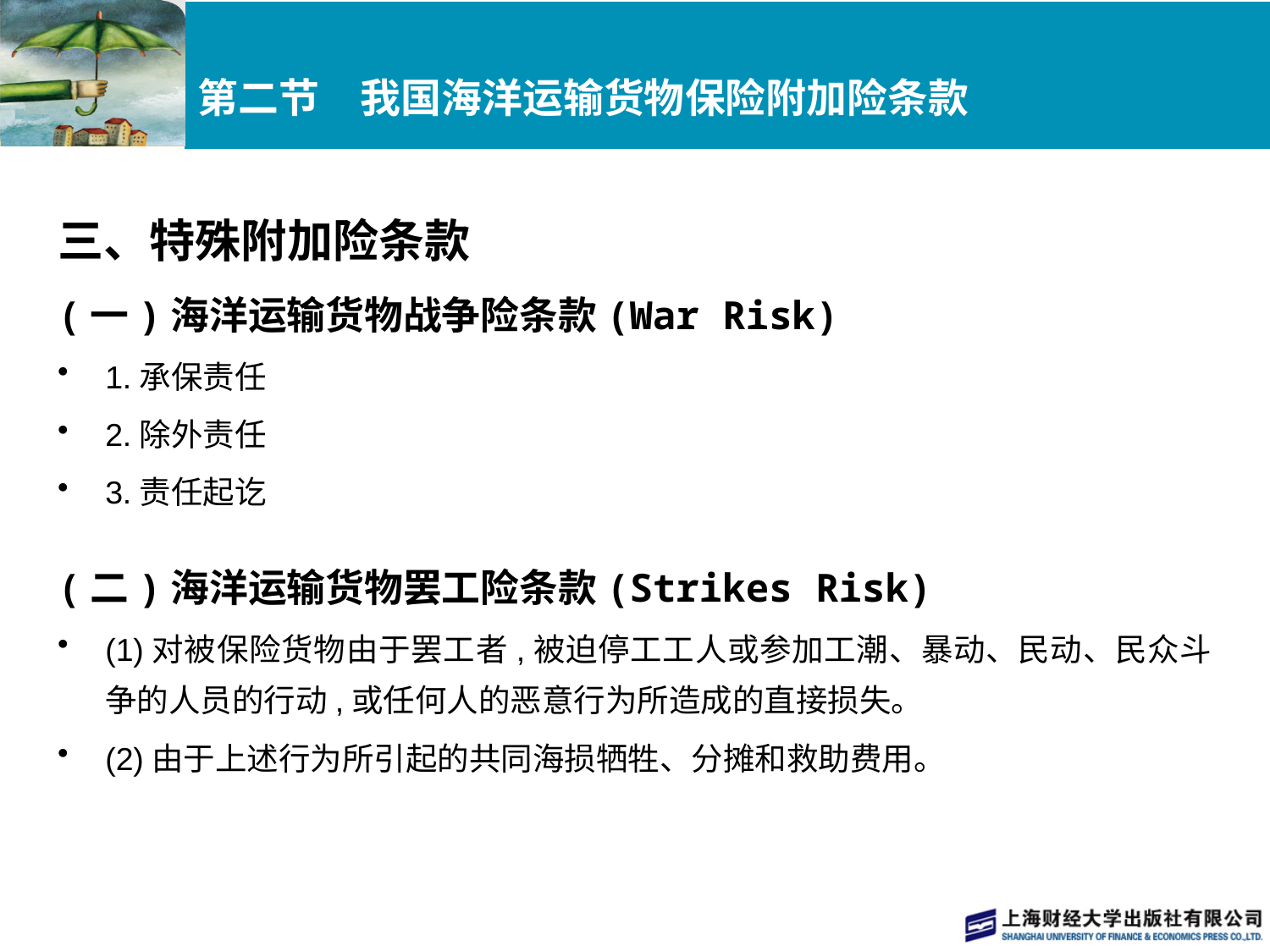

# 第二节　我国海洋运输货物保险附加险条款
三、特殊附加险条款
(一)海洋运输货物战争险条款(War Risk)
1.承保责任
2.除外责任
3.责任起讫

(二)海洋运输货物罢工险条款(Strikes Risk)
(1)对被保险货物由于罢工者,被迫停工工人或参加工潮、暴动、民动、民众斗争的人员的行动,或任何人的恶意行为所造成的直接损失。
(2)由于上述行为所引起的共同海损牺牲、分摊和救助费用。